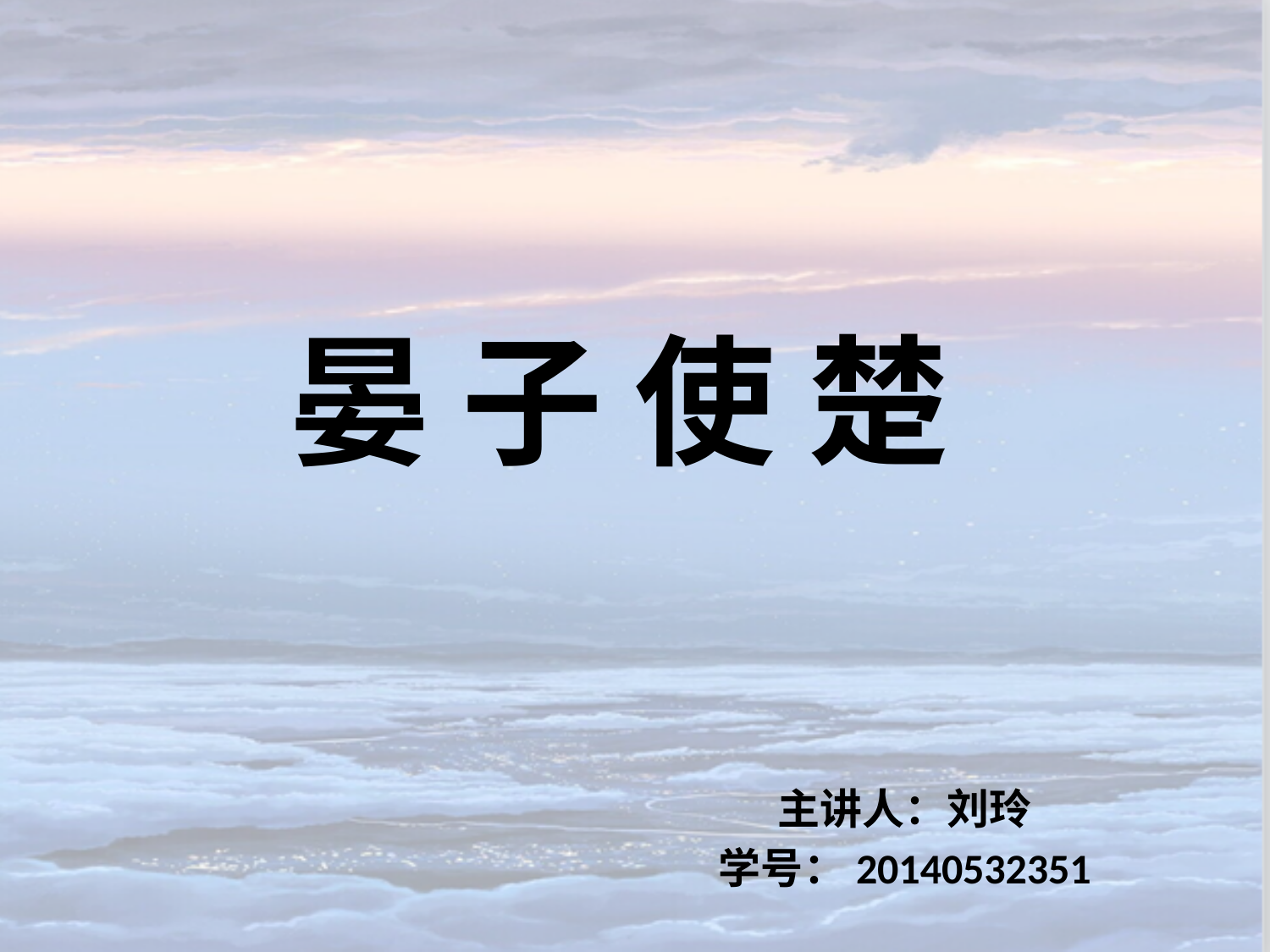

# 晏 子 使 楚
主讲人：刘玲
学号：20140532351